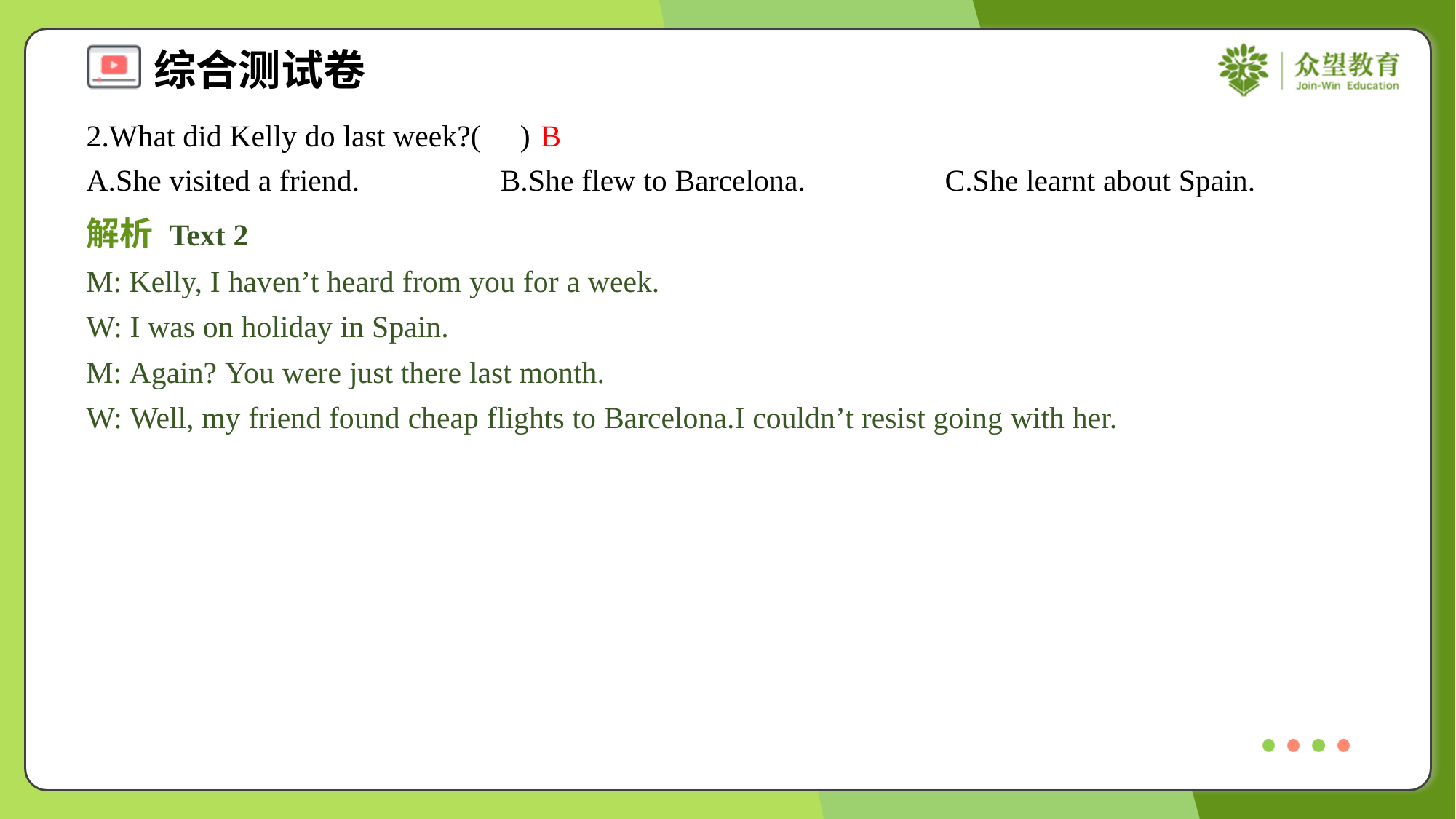

2.What did Kelly do last week?(     )
B
A.She visited a friend.	B.She flew to Barcelona.	C.She learnt about Spain.
解析 Text 2
M: Kelly, I haven’t heard from you for a week.
W: I was on holiday in Spain.
M: Again? You were just there last month.
W: Well, my friend found cheap flights to Barcelona.I couldn’t resist going with her.